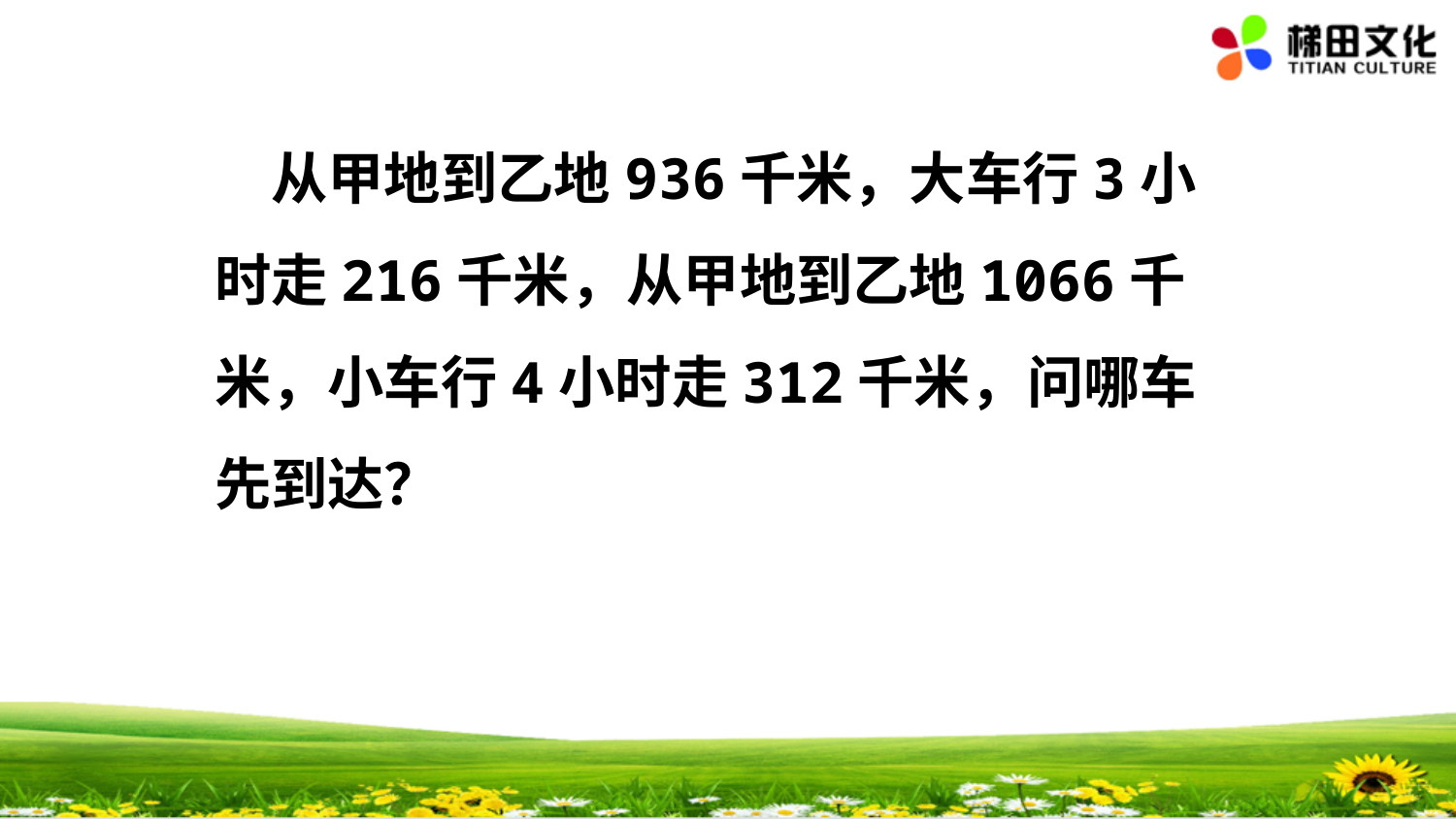

从甲地到乙地936千米，大车行3小时走216千米，从甲地到乙地1066千米，小车行4小时走312千米，问哪车先到达？